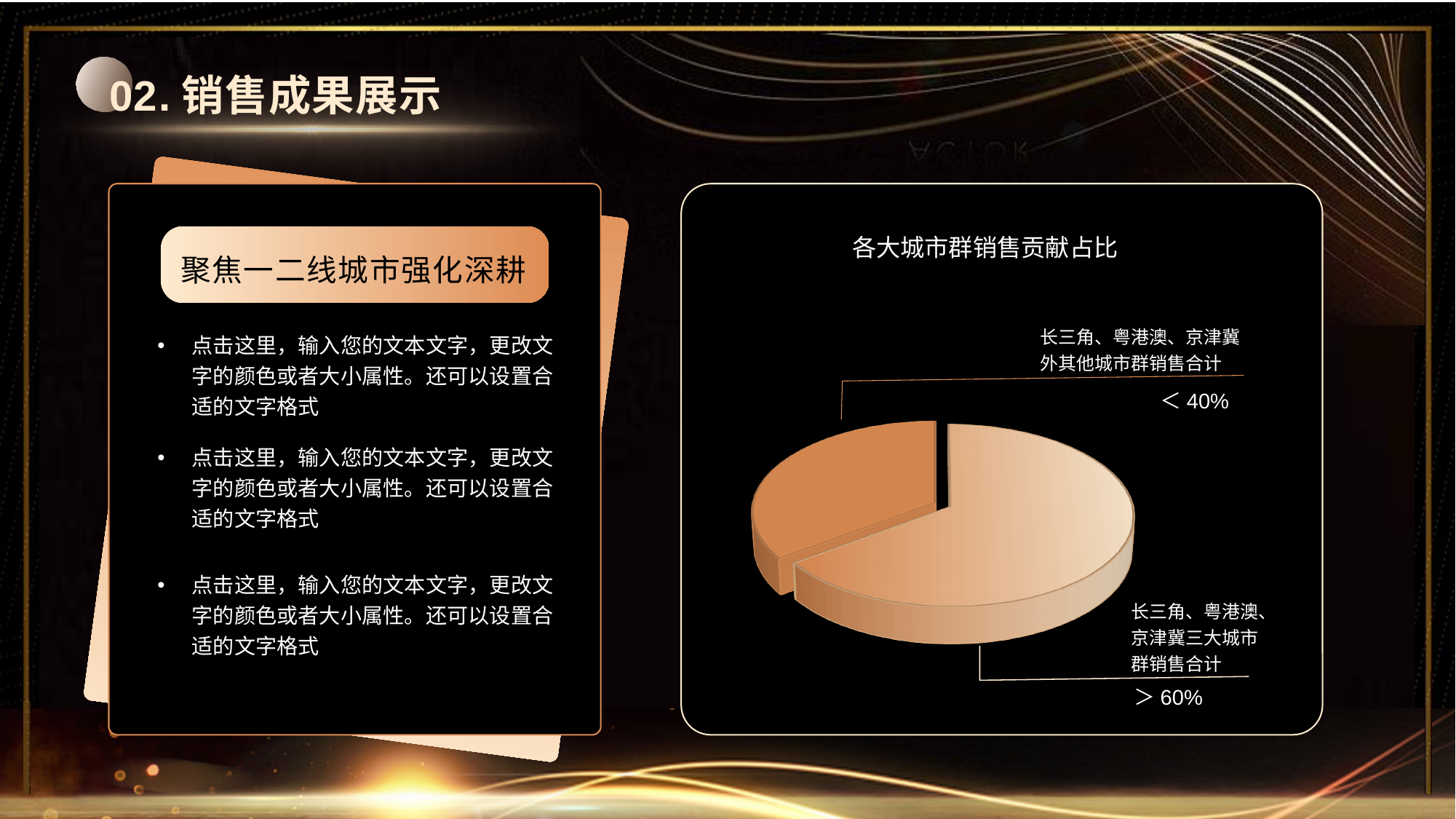

02.销售成果展示

各大城市群销售贡献占比

聚焦一二线城市强化深耕
长三角、粤港澳、京津冀外其他城市群销售合计
点击这里，输入您的文本文字，更改文字的颜色或者大小属性。还可以设置合适的文字格式

[unsupported chart]

＜40%
点击这里，输入您的文本文字，更改文字的颜色或者大小属性。还可以设置合适的文字格式
点击这里，输入您的文本文字，更改文字的颜色或者大小属性。还可以设置合适的文字格式
长三角、粤港澳、京津冀三大城市群销售合计

＞60%